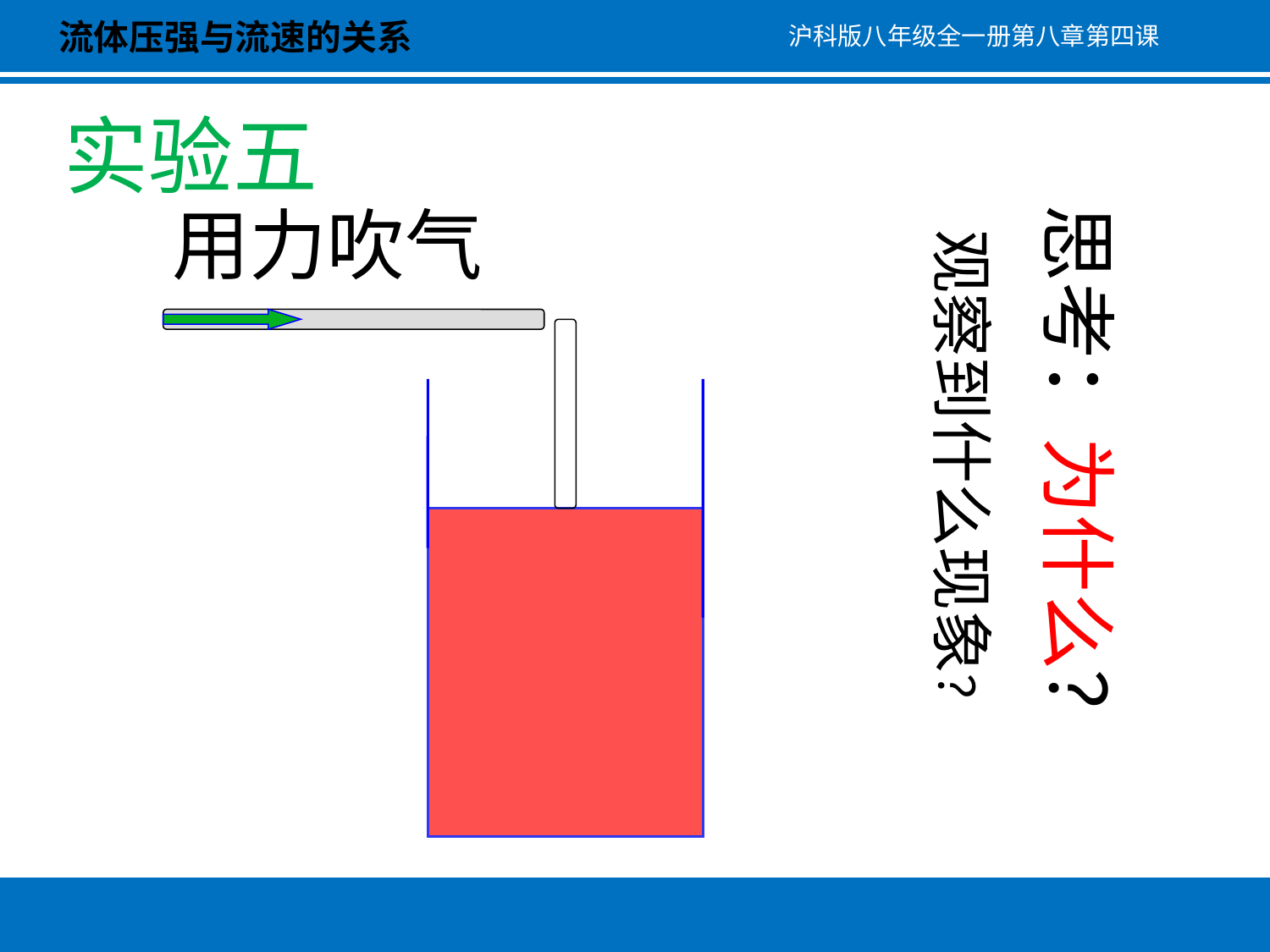

流体压强与流速的关系
沪科版八年级全一册第八章第四课

实验五
思考：为什么？
观察到什么现象？
用力吹气